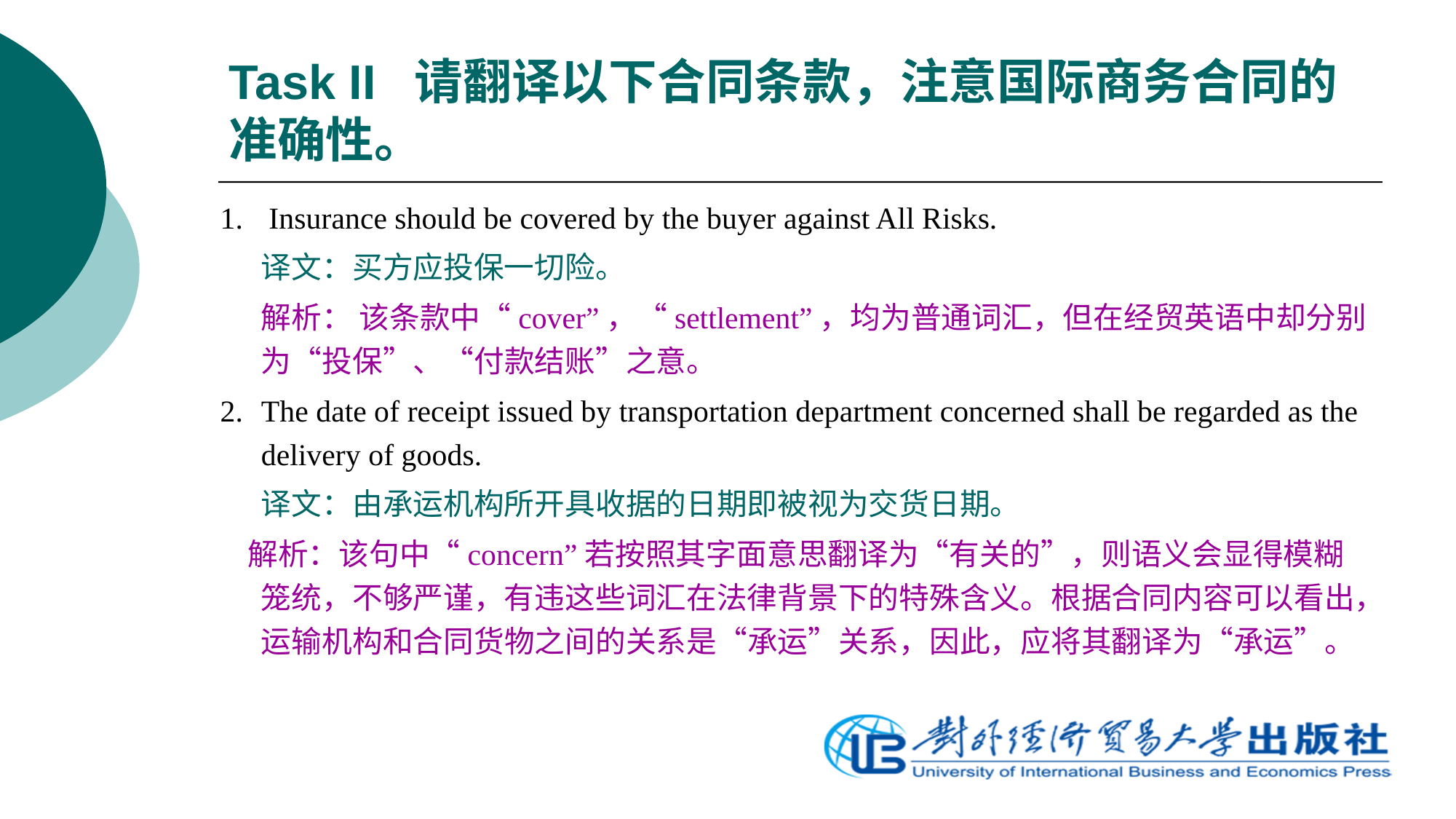

# Task II  请翻译以下合同条款，注意国际商务合同的准确性。
1.	 Insurance should be covered by the buyer against All Risks.
	译文：买方应投保一切险。
     解析： 该条款中“cover”，“settlement”，均为普通词汇，但在经贸英语中却分别为“投保”、“付款结账”之意。
2.	The date of receipt issued by transportation department concerned shall be regarded as the delivery of goods.
	译文：由承运机构所开具收据的日期即被视为交货日期。
   解析：该句中“concern”若按照其字面意思翻译为“有关的”，则语义会显得模糊笼统，不够严谨，有违这些词汇在法律背景下的特殊含义。根据合同内容可以看出，运输机构和合同货物之间的关系是“承运”关系，因此，应将其翻译为“承运”。